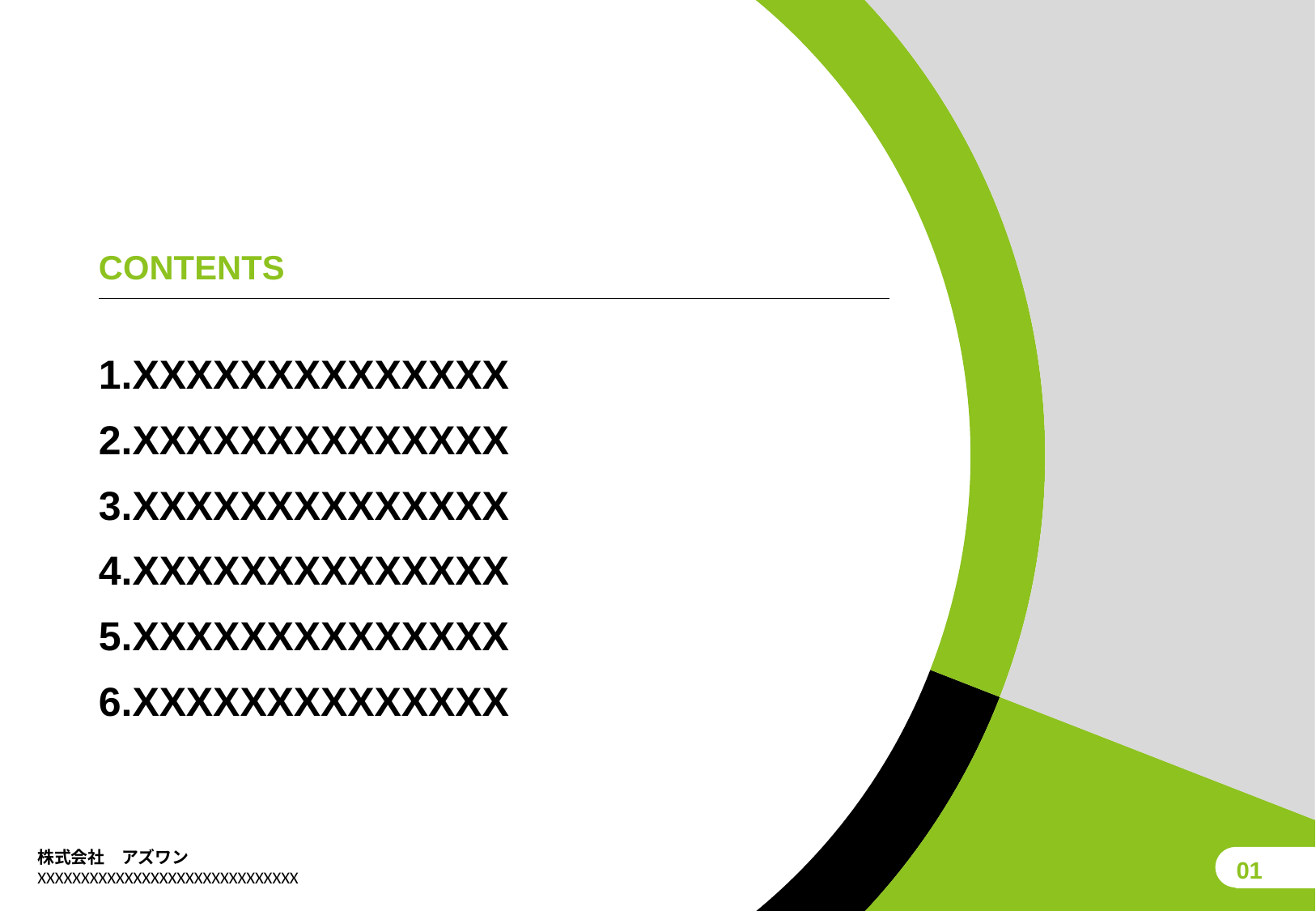

CONTENTS
1.XXXXXXXXXXXXXX
2.XXXXXXXXXXXXXX
3.XXXXXXXXXXXXXX
4.XXXXXXXXXXXXXX
5.XXXXXXXXXXXXXX
6.XXXXXXXXXXXXXX

株式会社　アズワン
XXXXXXXXXXXXXXXXXXXXXXXXXXXXXX

01